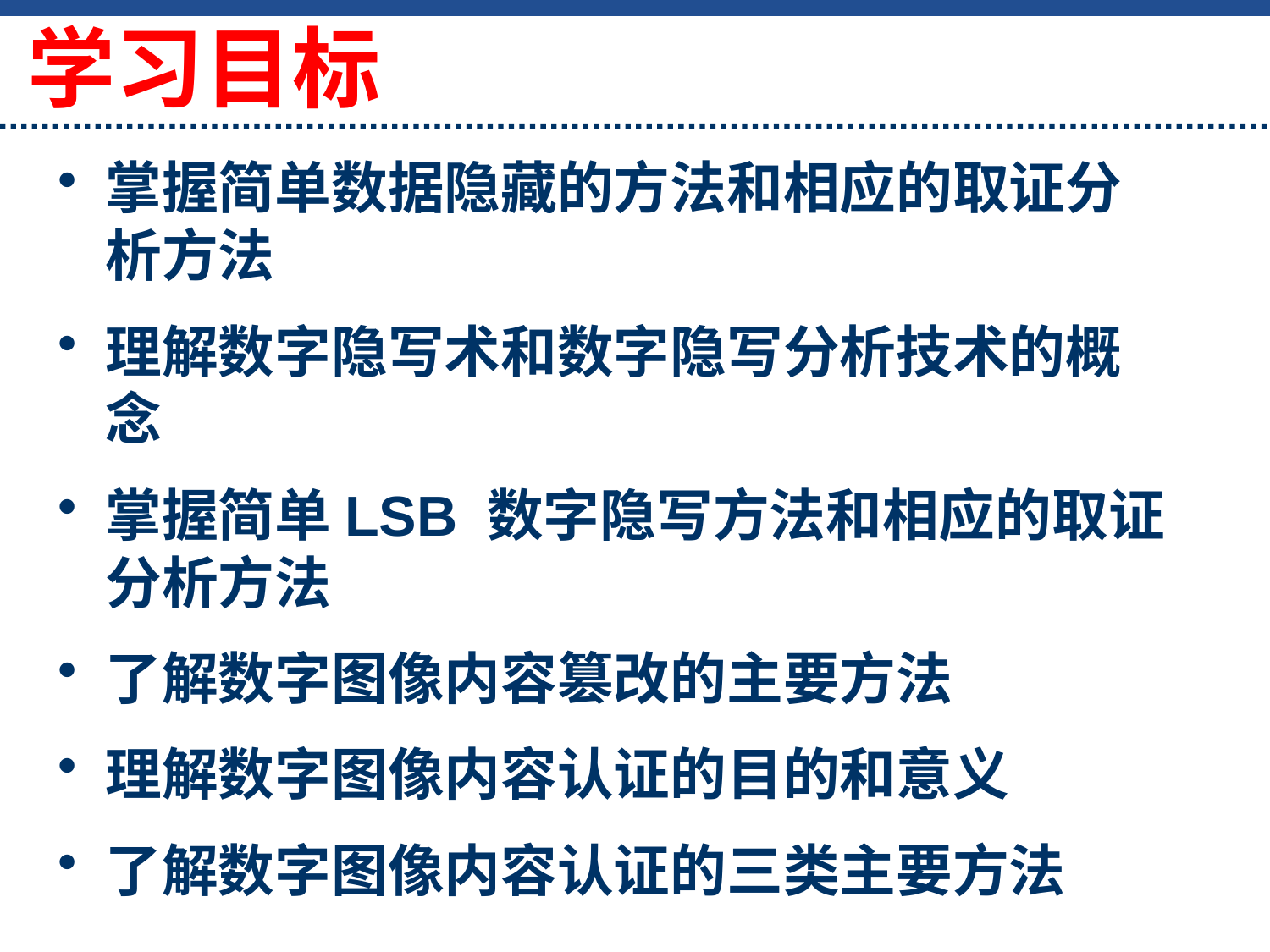

# 学习目标
掌握简单数据隐藏的方法和相应的取证分析方法
理解数字隐写术和数字隐写分析技术的概念
掌握简单LSB 数字隐写方法和相应的取证分析方法
了解数字图像内容篡改的主要方法
理解数字图像内容认证的目的和意义
了解数字图像内容认证的三类主要方法